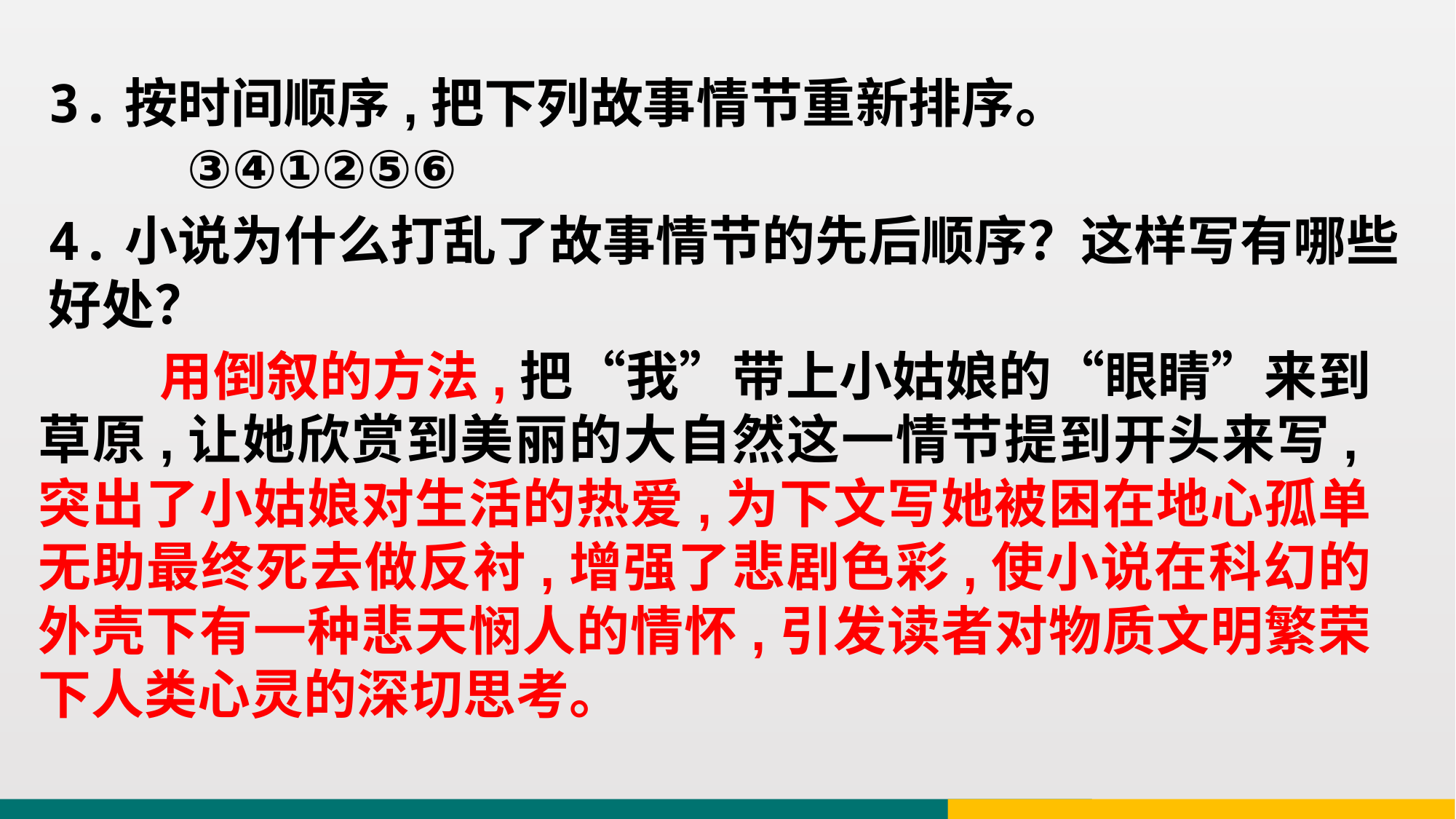

3.按时间顺序,把下列故事情节重新排序。

4.小说为什么打乱了故事情节的先后顺序？这样写有哪些
好处？
③④①②⑤⑥
         用倒叙的方法,把“我”带上小姑娘的“眼睛”来到草原,让她欣赏到美丽的大自然这一情节提到开头来写,突出了小姑娘对生活的热爱,为下文写她被困在地心孤单无助最终死去做反衬,增强了悲剧色彩,使小说在科幻的外壳下有一种悲天悯人的情怀,引发读者对物质文明繁荣下人类心灵的深切思考。